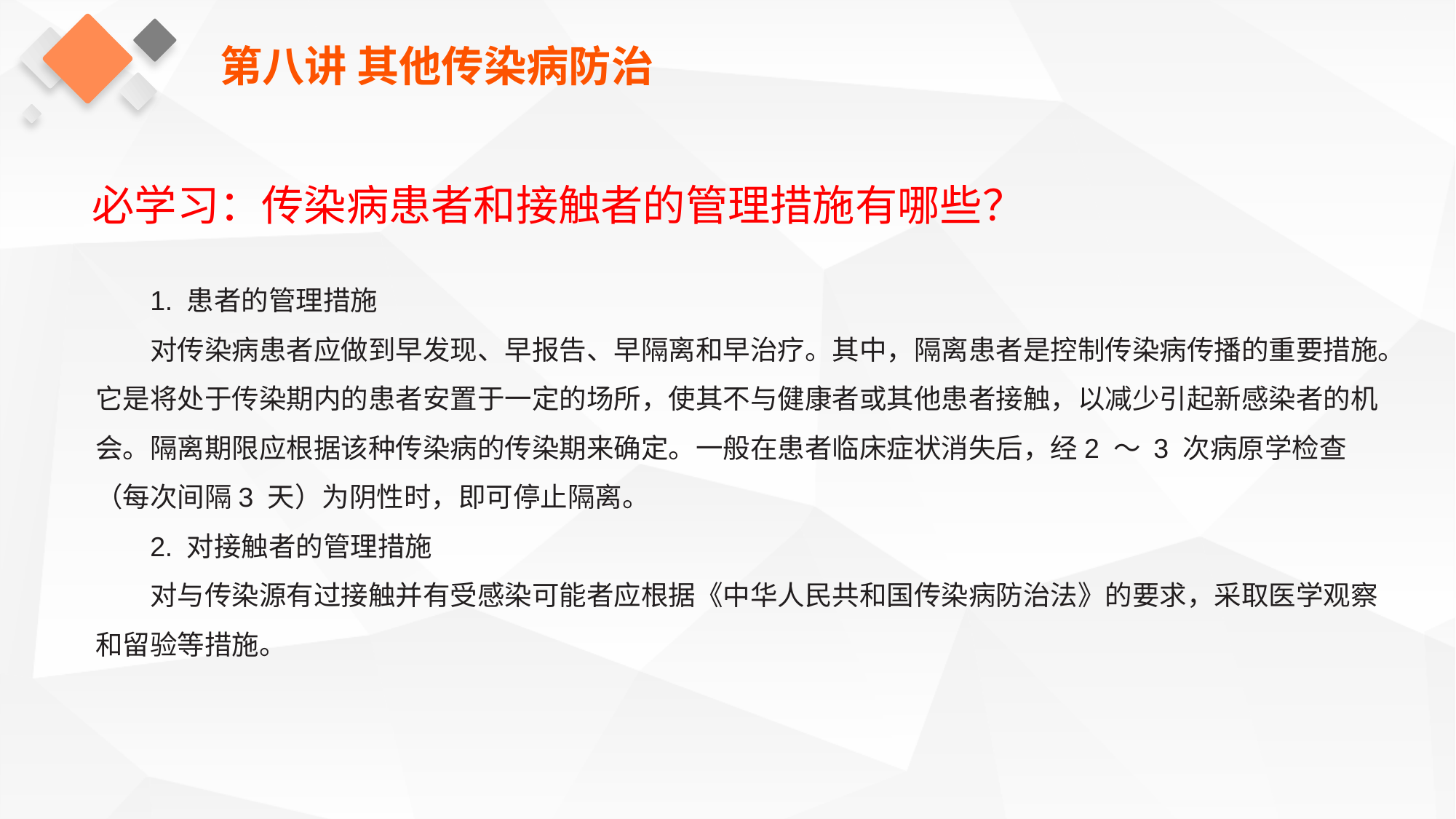

第八讲 其他传染病防治
必学习：传染病患者和接触者的管理措施有哪些？
1. 患者的管理措施
对传染病患者应做到早发现、早报告、早隔离和早治疗。其中，隔离患者是控制传染病传播的重要措施。它是将处于传染期内的患者安置于一定的场所，使其不与健康者或其他患者接触，以减少引起新感染者的机会。隔离期限应根据该种传染病的传染期来确定。一般在患者临床症状消失后，经2 ～ 3 次病原学检查（每次间隔3 天）为阴性时，即可停止隔离。
2. 对接触者的管理措施
对与传染源有过接触并有受感染可能者应根据《中华人民共和国传染病防治法》的要求，采取医学观察和留验等措施。